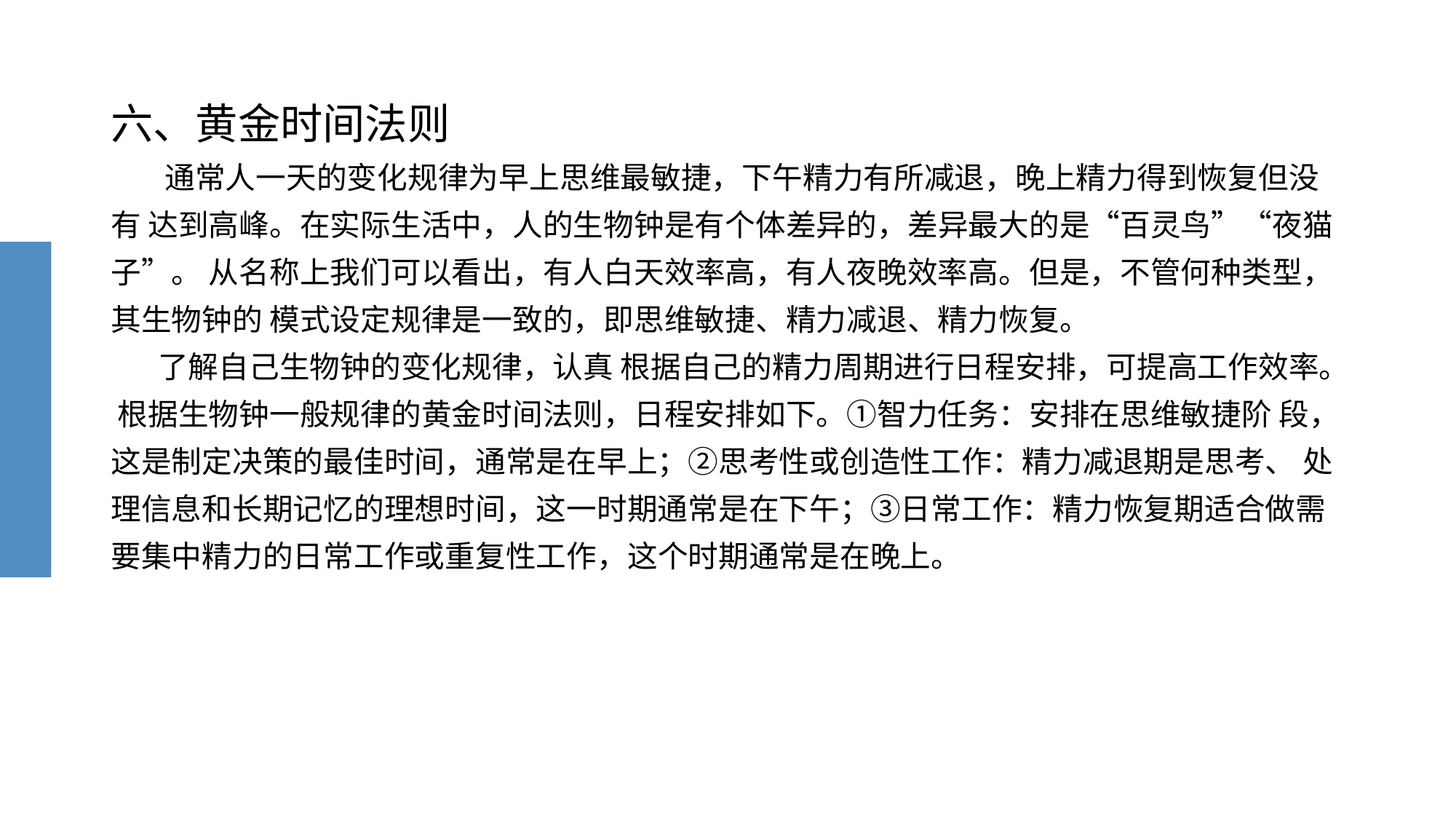

# 六、黄金时间法则 通常人一天的变化规律为早上思维最敏捷，下午精力有所减退，晚上精力得到恢复但没有 达到高峰。在实际生活中，人的生物钟是有个体差异的，差异最大的是“百灵鸟”“夜猫子”。 从名称上我们可以看出，有人白天效率高，有人夜晚效率高。但是，不管何种类型，其生物钟的 模式设定规律是一致的，即思维敏捷、精力减退、精力恢复。 了解自己生物钟的变化规律，认真 根据自己的精力周期进行日程安排，可提高工作效率。 根据生物钟一般规律的黄金时间法则，日程安排如下。①智力任务：安排在思维敏捷阶 段，这是制定决策的最佳时间，通常是在早上；②思考性或创造性工作：精力减退期是思考、 处理信息和长期记忆的理想时间，这一时期通常是在下午；③日常工作：精力恢复期适合做需 要集中精力的日常工作或重复性工作，这个时期通常是在晚上。